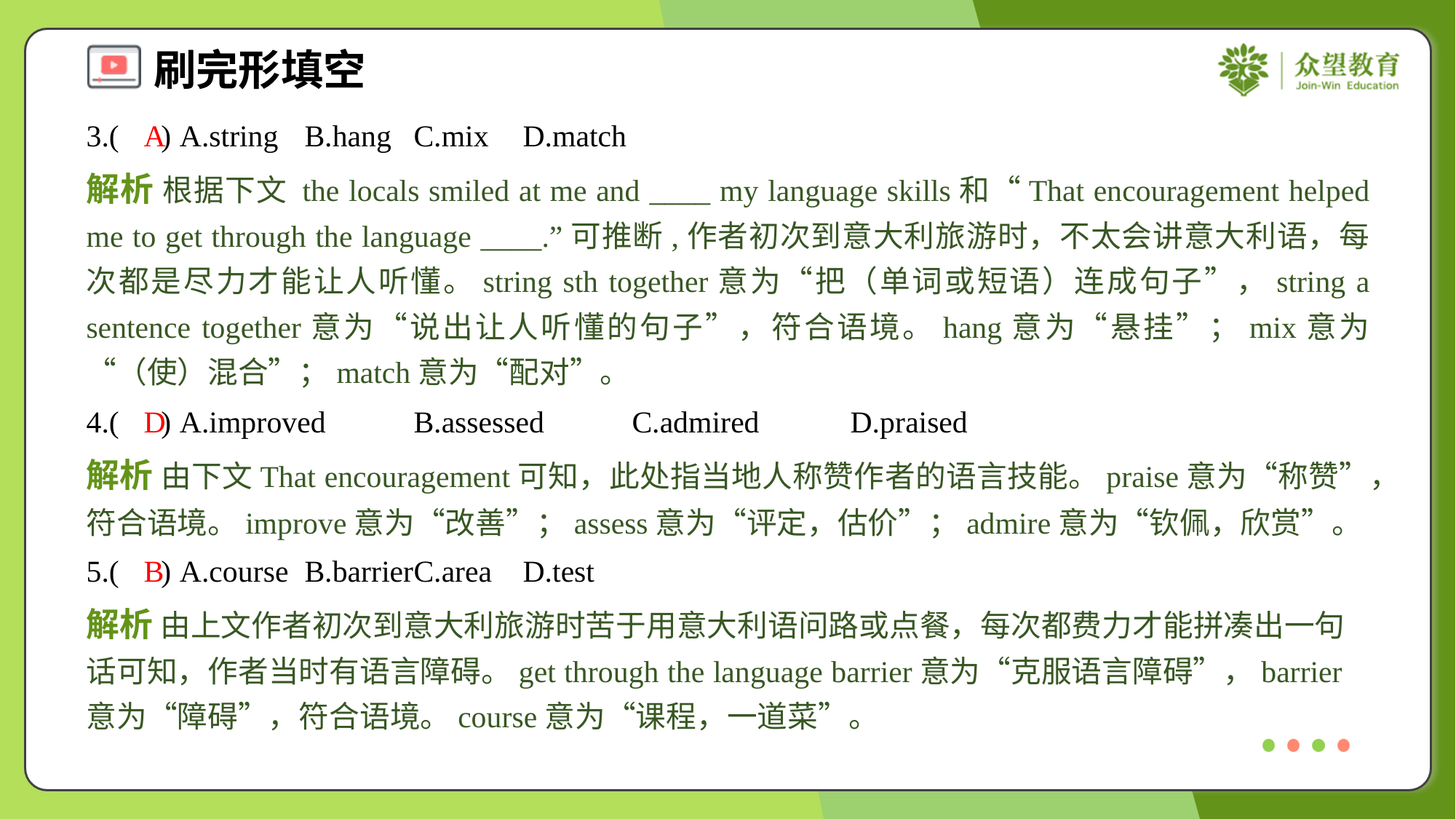

3.(     ) A.string	B.hang	C.mix	D.match
A
解析 根据下文 the locals smiled at me and ____ my language skills和“That encouragement helped me to get through the language ____.”可推断,作者初次到意大利旅游时，不太会讲意大利语，每次都是尽力才能让人听懂。string sth together意为“把（单词或短语）连成句子”，string a sentence together意为“说出让人听懂的句子”，符合语境。hang意为“悬挂”；mix意为“（使）混合”；match意为“配对”。
4.(     ) A.improved	B.assessed	C.admired	D.praised
D
解析 由下文That encouragement可知，此处指当地人称赞作者的语言技能。praise意为“称赞”，符合语境。improve意为“改善”；assess意为“评定，估价”；admire意为“钦佩，欣赏”。
5.(     ) A.course	B.barrier	C.area	D.test
B
解析 由上文作者初次到意大利旅游时苦于用意大利语问路或点餐，每次都费力才能拼凑出一句话可知，作者当时有语言障碍。get through the language barrier意为“克服语言障碍”，barrier意为“障碍”，符合语境。course意为“课程，一道菜”。